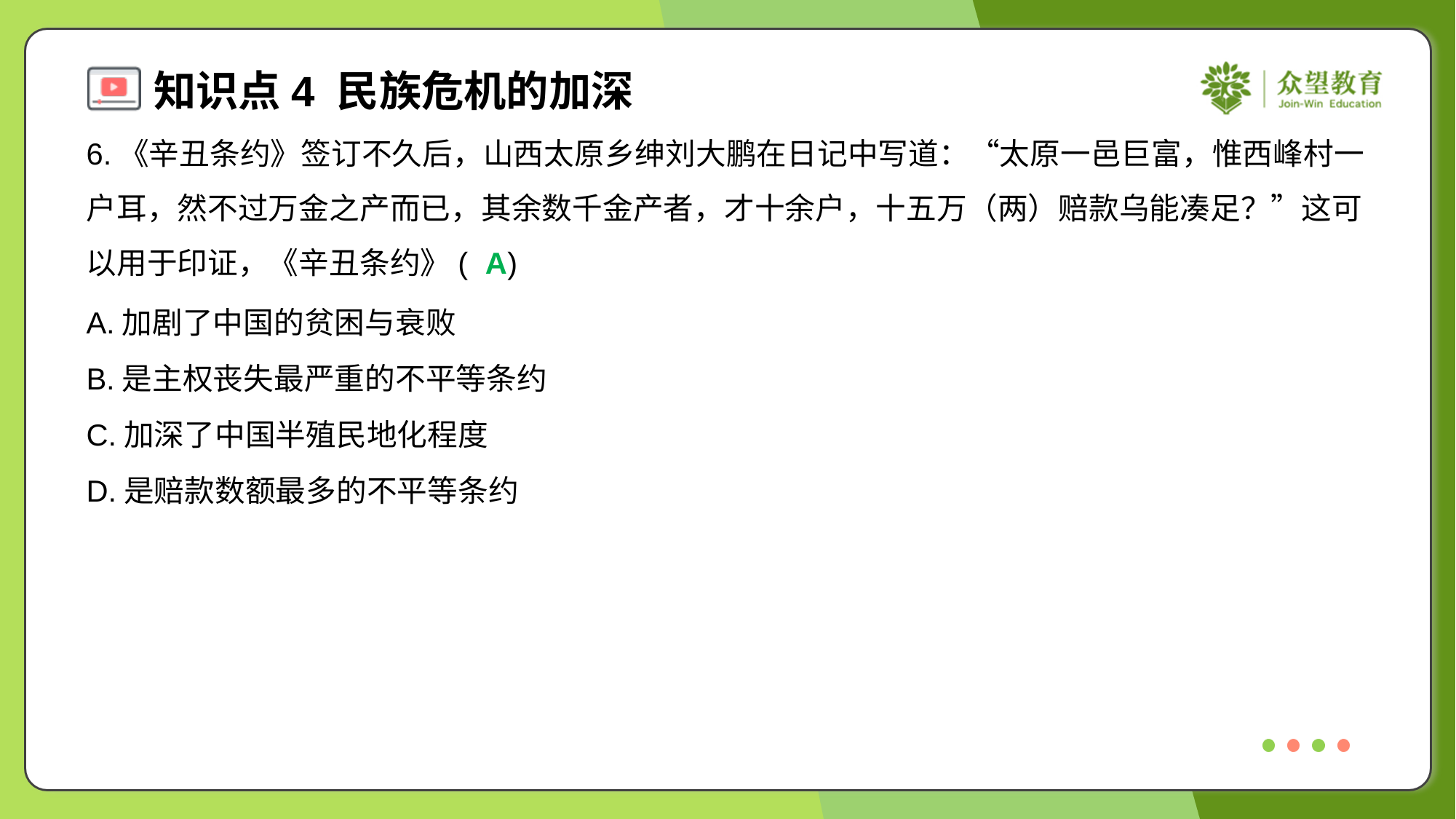

6.《辛丑条约》签订不久后，山西太原乡绅刘大鹏在日记中写道：“太原一邑巨富，惟西峰村一
户耳，然不过万金之产而已，其余数千金产者，才十余户，十五万（两）赔款乌能凑足？”这可
以用于印证，《辛丑条约》(     )
A
A.加剧了中国的贫困与衰败
B.是主权丧失最严重的不平等条约
C.加深了中国半殖民地化程度
D.是赔款数额最多的不平等条约